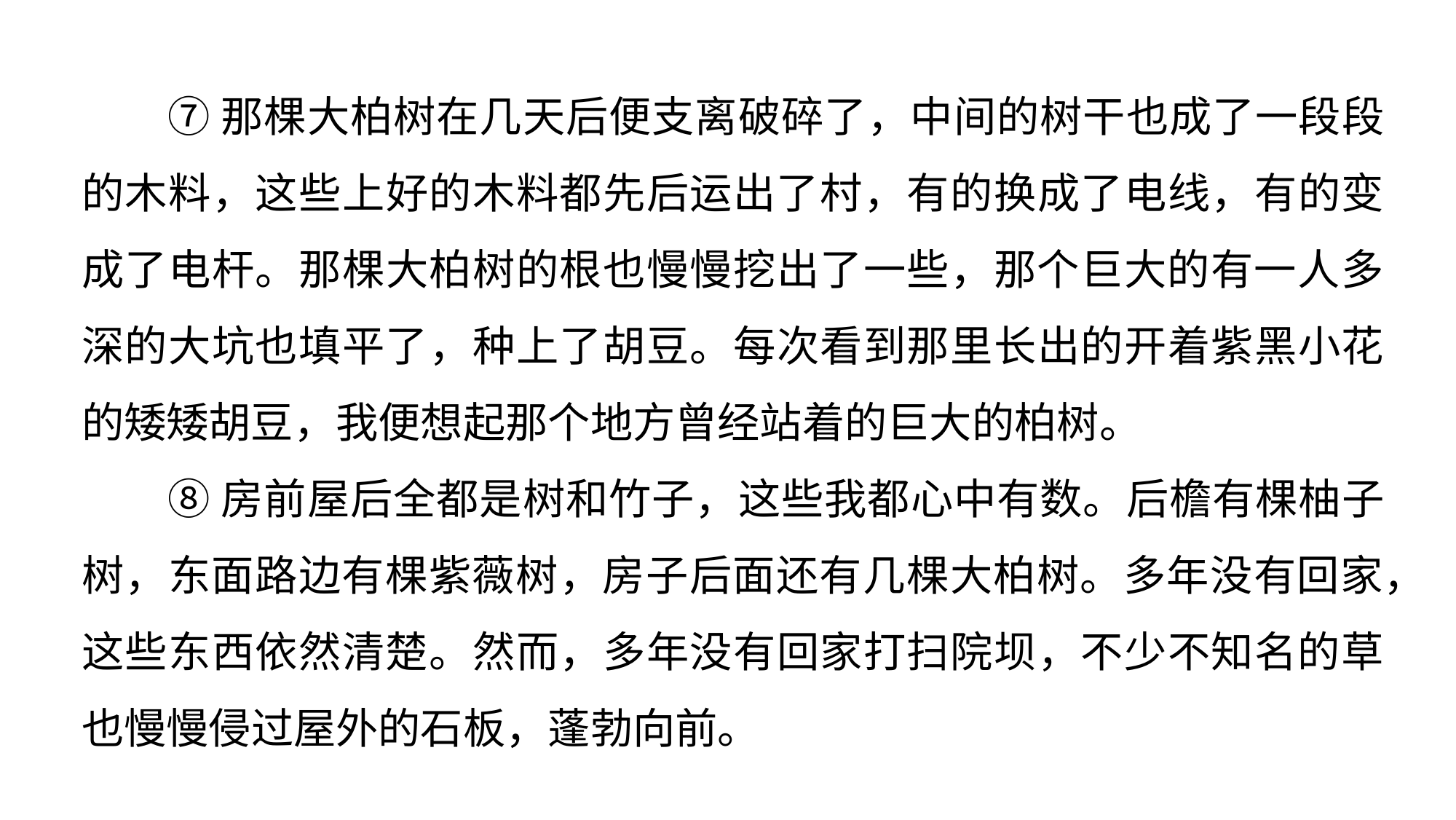

⑦那棵大柏树在几天后便支离破碎了，中间的树干也成了一段段的木料，这些上好的木料都先后运出了村，有的换成了电线，有的变成了电杆。那棵大柏树的根也慢慢挖出了一些，那个巨大的有一人多深的大坑也填平了，种上了胡豆。每次看到那里长出的开着紫黑小花的矮矮胡豆，我便想起那个地方曾经站着的巨大的柏树。
⑧房前屋后全都是树和竹子，这些我都心中有数。后檐有棵柚子树，东面路边有棵紫薇树，房子后面还有几棵大柏树。多年没有回家，这些东西依然清楚。然而，多年没有回家打扫院坝，不少不知名的草也慢慢侵过屋外的石板，蓬勃向前。